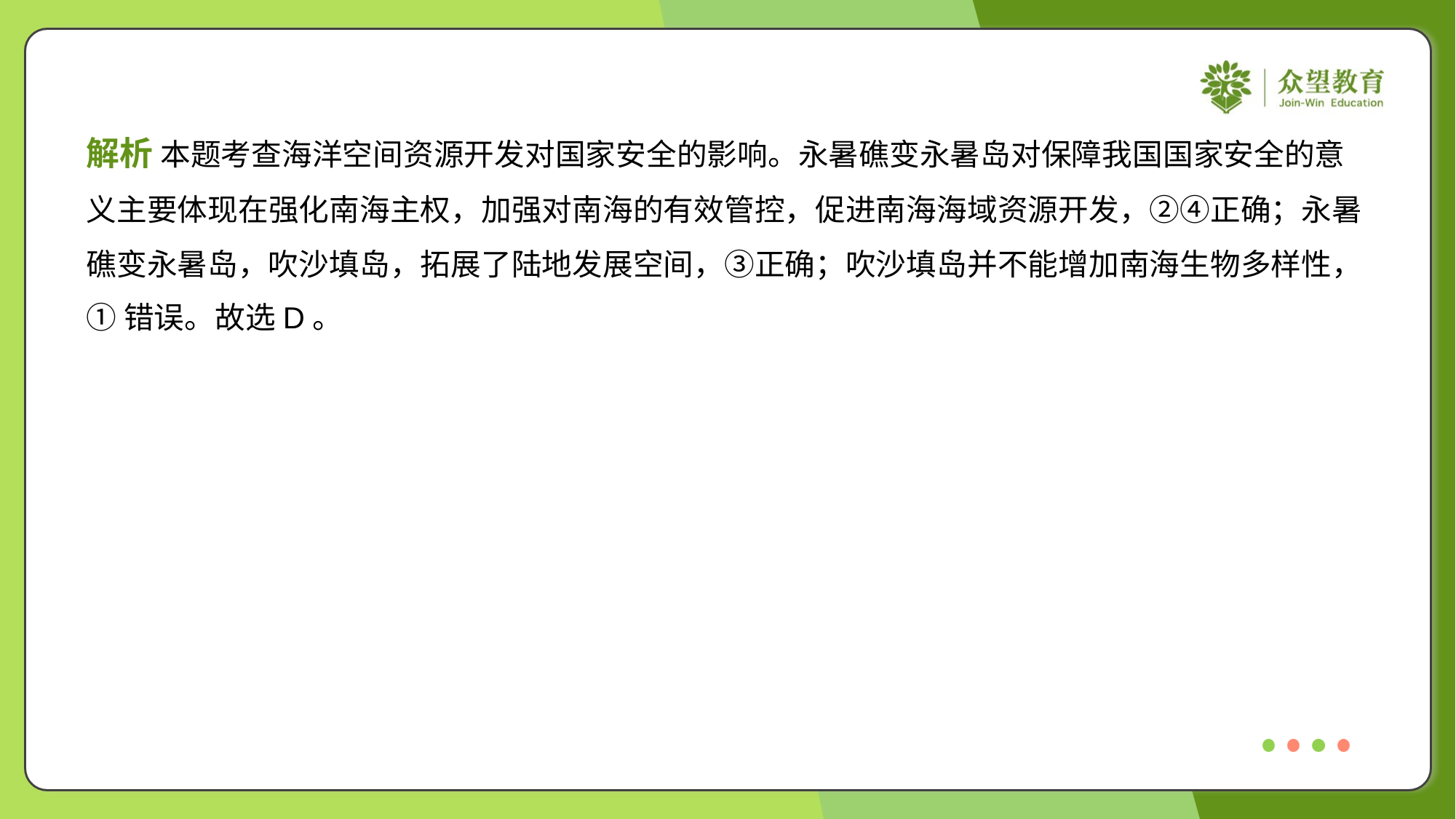

解析 本题考查海洋空间资源开发对国家安全的影响。永暑礁变永暑岛对保障我国国家安全的意
义主要体现在强化南海主权，加强对南海的有效管控，促进南海海域资源开发，②④正确；永暑
礁变永暑岛，吹沙填岛，拓展了陆地发展空间，③正确；吹沙填岛并不能增加南海生物多样性，
①错误。故选D。